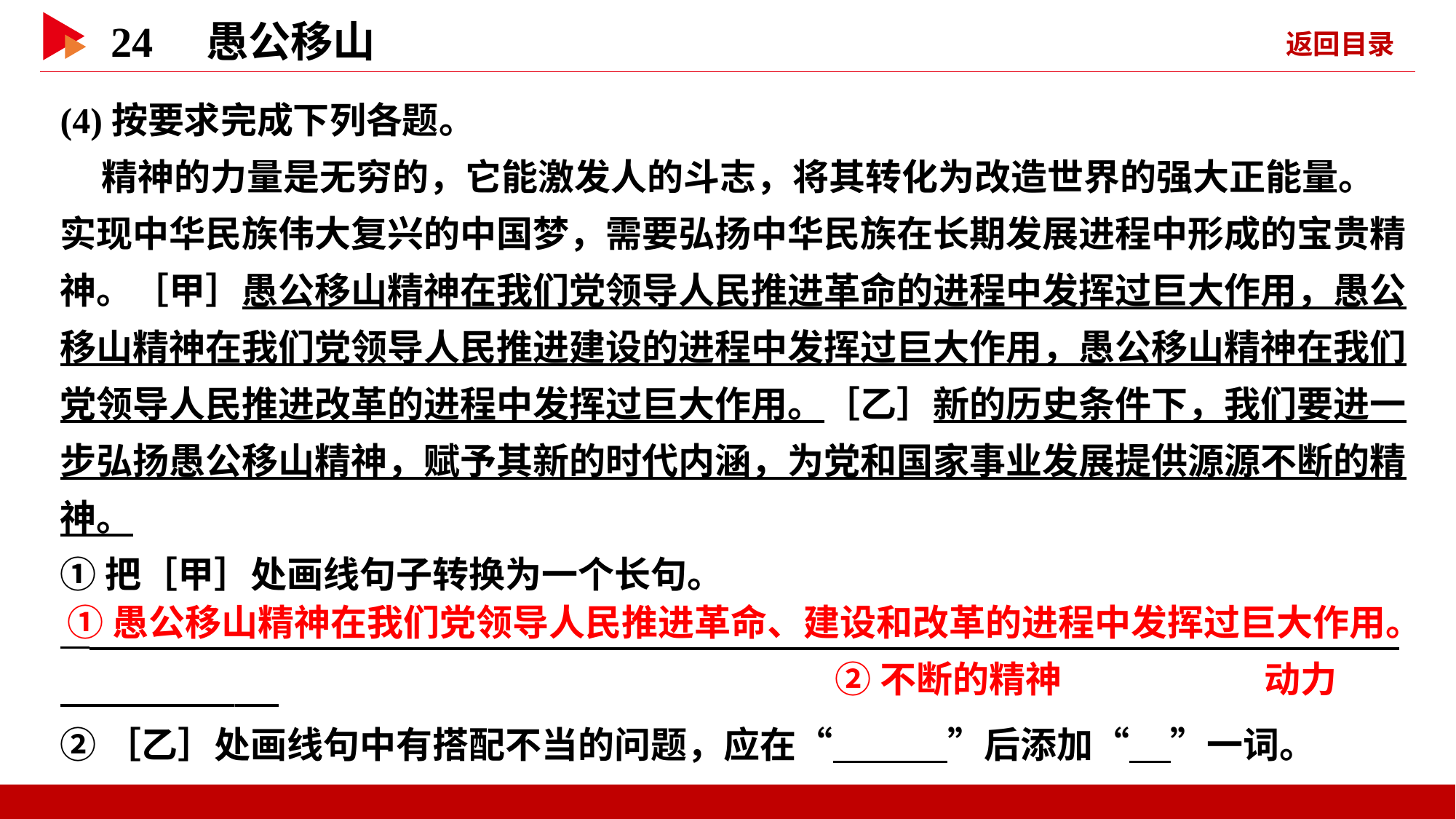

(4)按要求完成下列各题。
    精神的力量是无穷的，它能激发人的斗志，将其转化为改造世界的强大正能量。实现中华民族伟大复兴的中国梦，需要弘扬中华民族在长期发展进程中形成的宝贵精神。［甲］愚公移山精神在我们党领导人民推进革命的进程中发挥过巨大作用，愚公移山精神在我们党领导人民推进建设的进程中发挥过巨大作用，愚公移山精神在我们党领导人民推进改革的进程中发挥过巨大作用。［乙］新的历史条件下，我们要进一步弘扬愚公移山精神，赋予其新的时代内涵，为党和国家事业发展提供源源不断的精神。
①把［甲］处画线句子转换为一个长句。
                                                                        _
②［乙］处画线句中有搭配不当的问题，应在“              ”后添加“     ”一词。
 ①愚公移山精神在我们党领导人民推进革命、建设和改革的进程中发挥过巨大作用。
 ②不断的精神
 动力